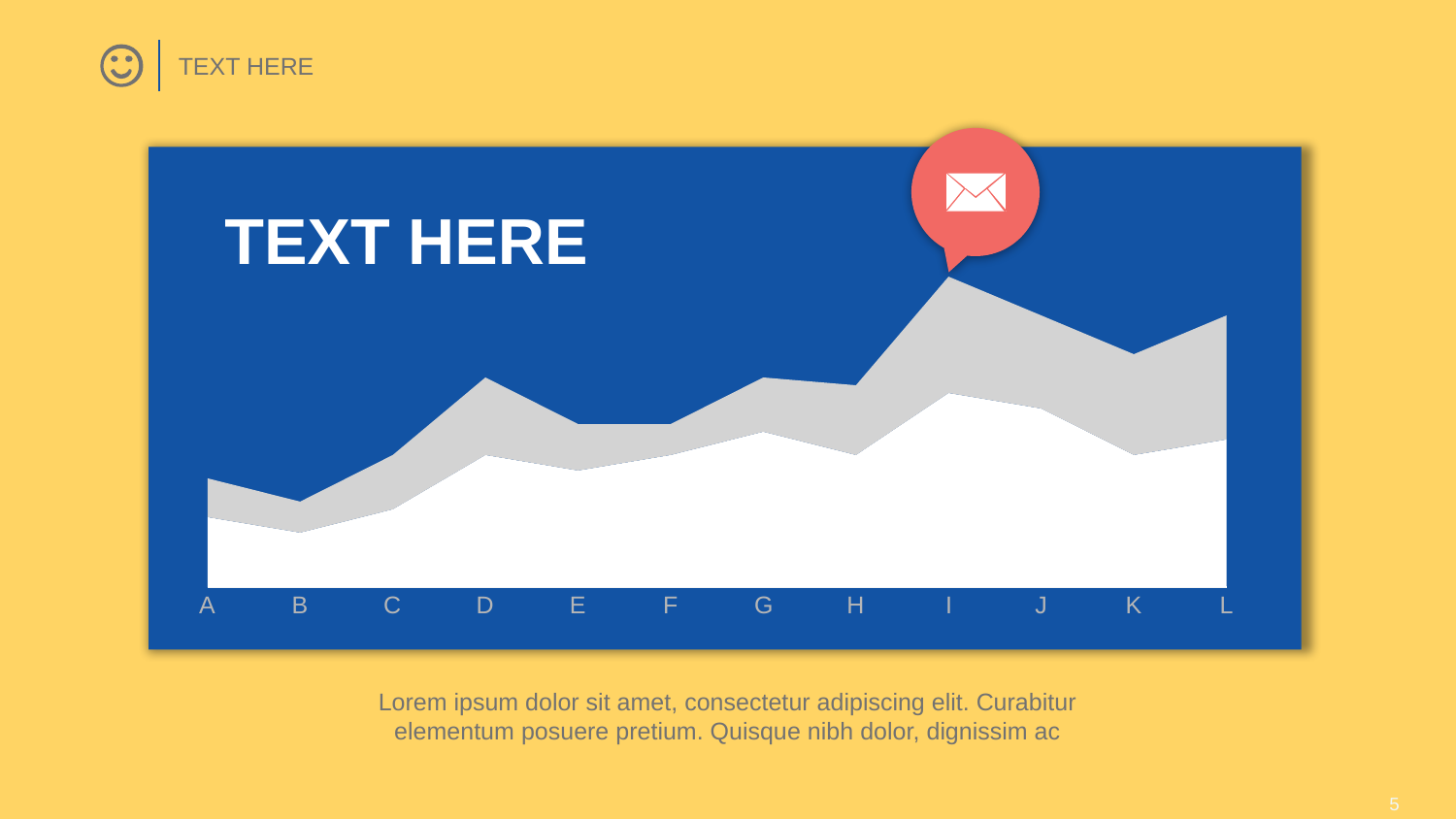

TEXT HERE

TEXT HERE

### Chart

| Category | 系列 1 | 系列 2 |
|---|---|---|
| A | 9.0 | 5.0 |
| B | 7.0 | 4.0 |
| C | 10.0 | 7.0 |
| D | 17.0 | 10.0 |
| E | 15.0 | 6.0 |
| F | 17.0 | 4.0 |
| G | 20.0 | 7.0 |
| H | 17.0 | 9.0 |
| I | 25.0 | 15.0 |
| J | 23.0 | 12.0 |
| K | 17.0 | 13.0 |
| L | 19.0 | 16.0 |
Lorem ipsum dolor sit amet, consectetur adipiscing elit. Curabitur elementum posuere pretium. Quisque nibh dolor, dignissim ac